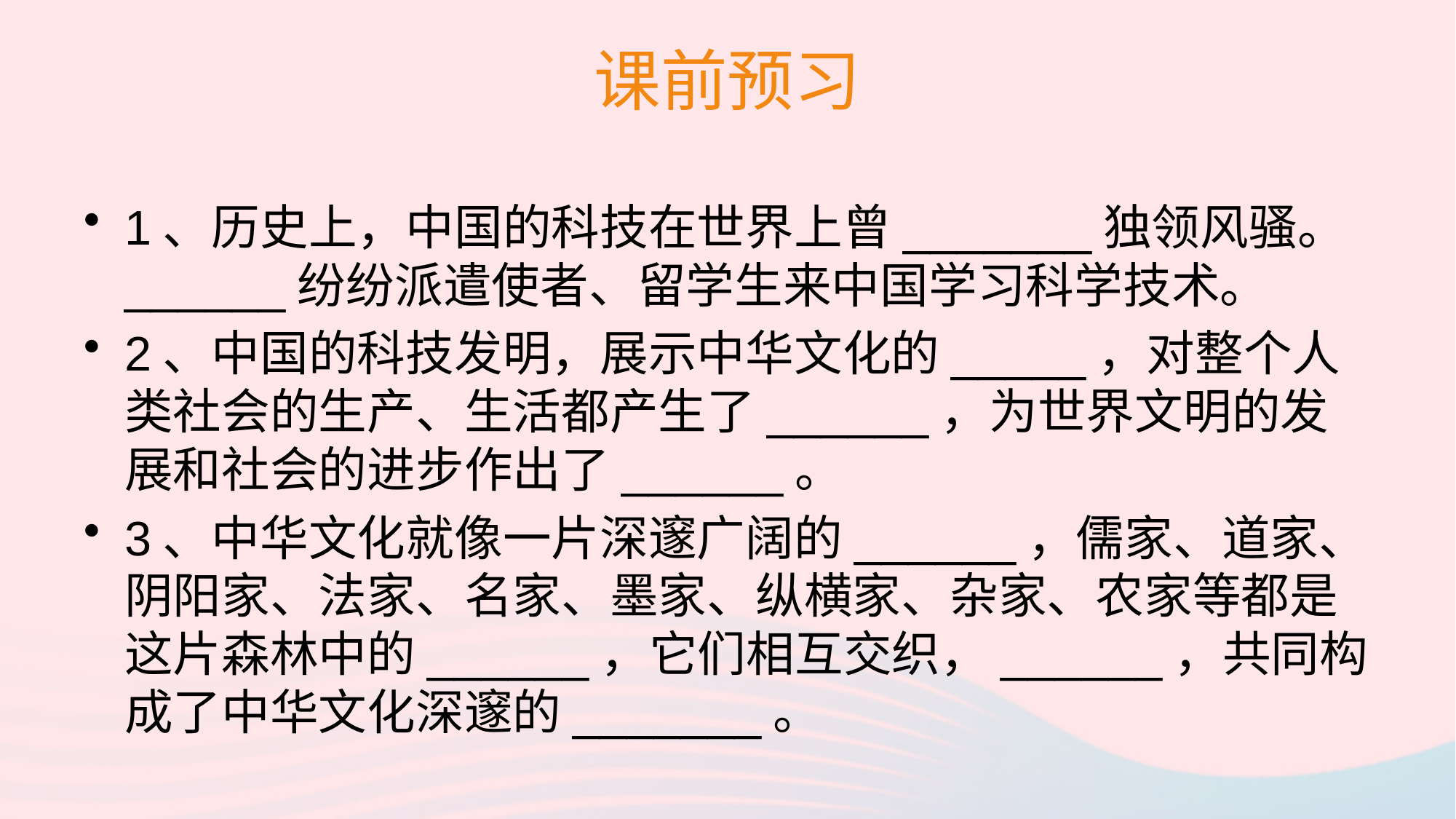

# 课前预习
1、历史上，中国的科技在世界上曾_______独领风骚。______纷纷派遣使者、留学生来中国学习科学技术。
2、中国的科技发明，展示中华文化的_____，对整个人类社会的生产、生活都产生了______，为世界文明的发展和社会的进步作出了______。
3、中华文化就像一片深邃广阔的______，儒家、道家、阴阳家、法家、名家、墨家、纵横家、杂家、农家等都是这片森林中的______，它们相互交织，______，共同构成了中华文化深邃的_______。